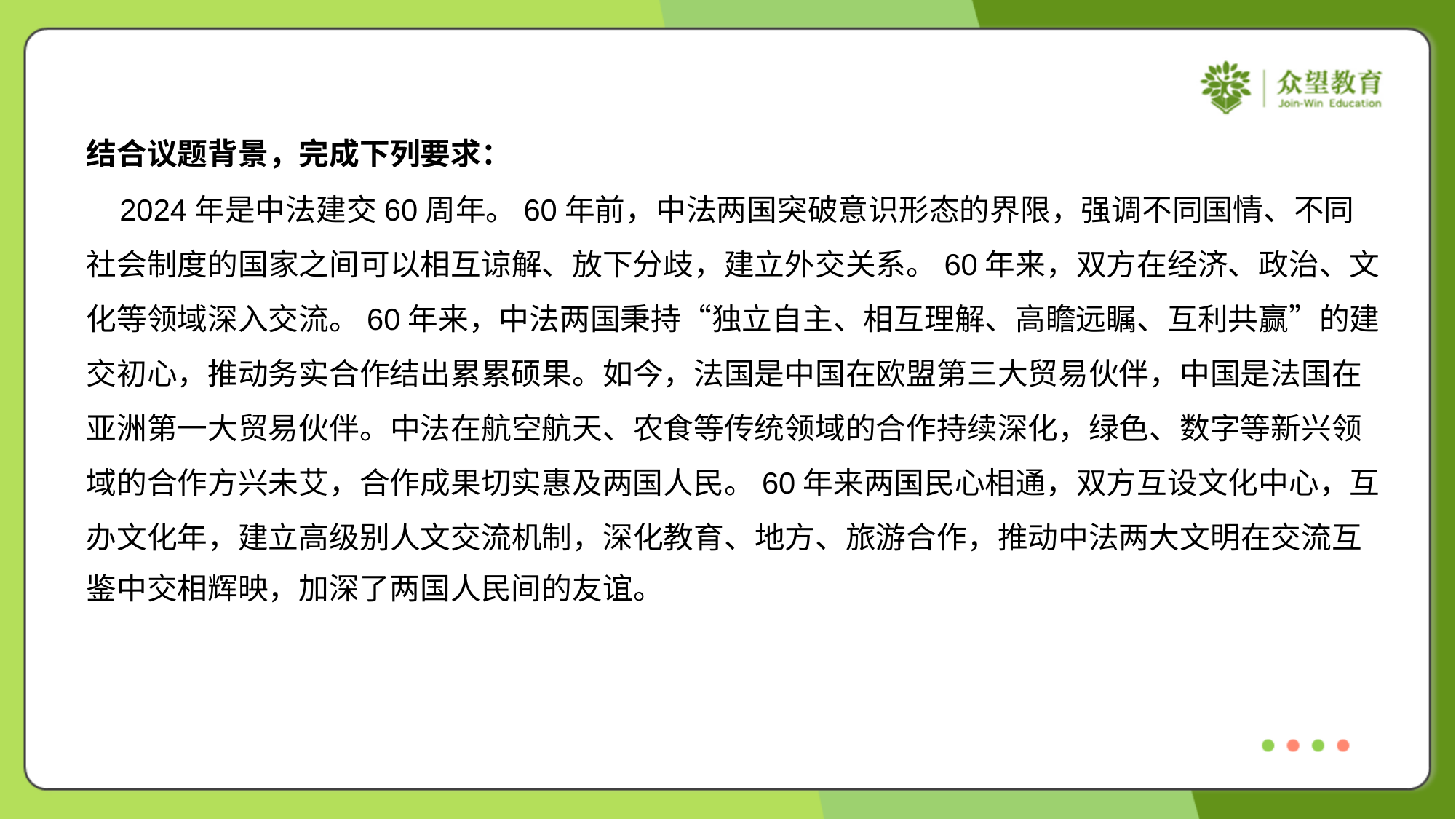

结合议题背景，完成下列要求：
    2024年是中法建交60周年。60年前，中法两国突破意识形态的界限，强调不同国情、不同
社会制度的国家之间可以相互谅解、放下分歧，建立外交关系。60年来，双方在经济、政治、文
化等领域深入交流。60年来，中法两国秉持“独立自主、相互理解、高瞻远瞩、互利共赢”的建
交初心，推动务实合作结出累累硕果。如今，法国是中国在欧盟第三大贸易伙伴，中国是法国在
亚洲第一大贸易伙伴。中法在航空航天、农食等传统领域的合作持续深化，绿色、数字等新兴领
域的合作方兴未艾，合作成果切实惠及两国人民。60年来两国民心相通，双方互设文化中心，互
办文化年，建立高级别人文交流机制，深化教育、地方、旅游合作，推动中法两大文明在交流互
鉴中交相辉映，加深了两国人民间的友谊。